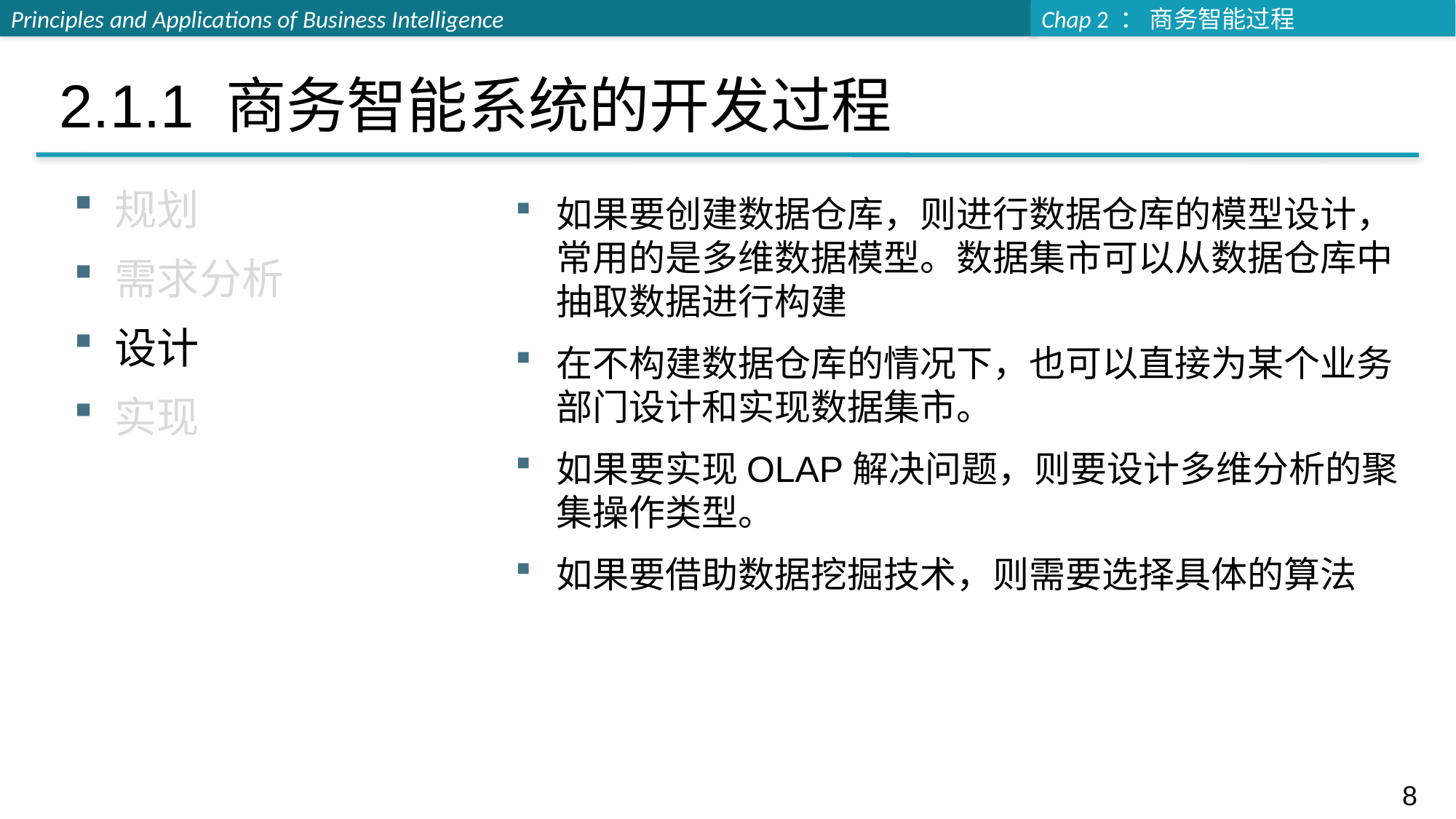

# 2.1.1 商务智能系统的开发过程
规划
需求分析
设计
实现

如果要创建数据仓库，则进行数据仓库的模型设计，常用的是多维数据模型。数据集市可以从数据仓库中抽取数据进行构建
在不构建数据仓库的情况下，也可以直接为某个业务部门设计和实现数据集市。
如果要实现OLAP解决问题，则要设计多维分析的聚集操作类型。
如果要借助数据挖掘技术，则需要选择具体的算法